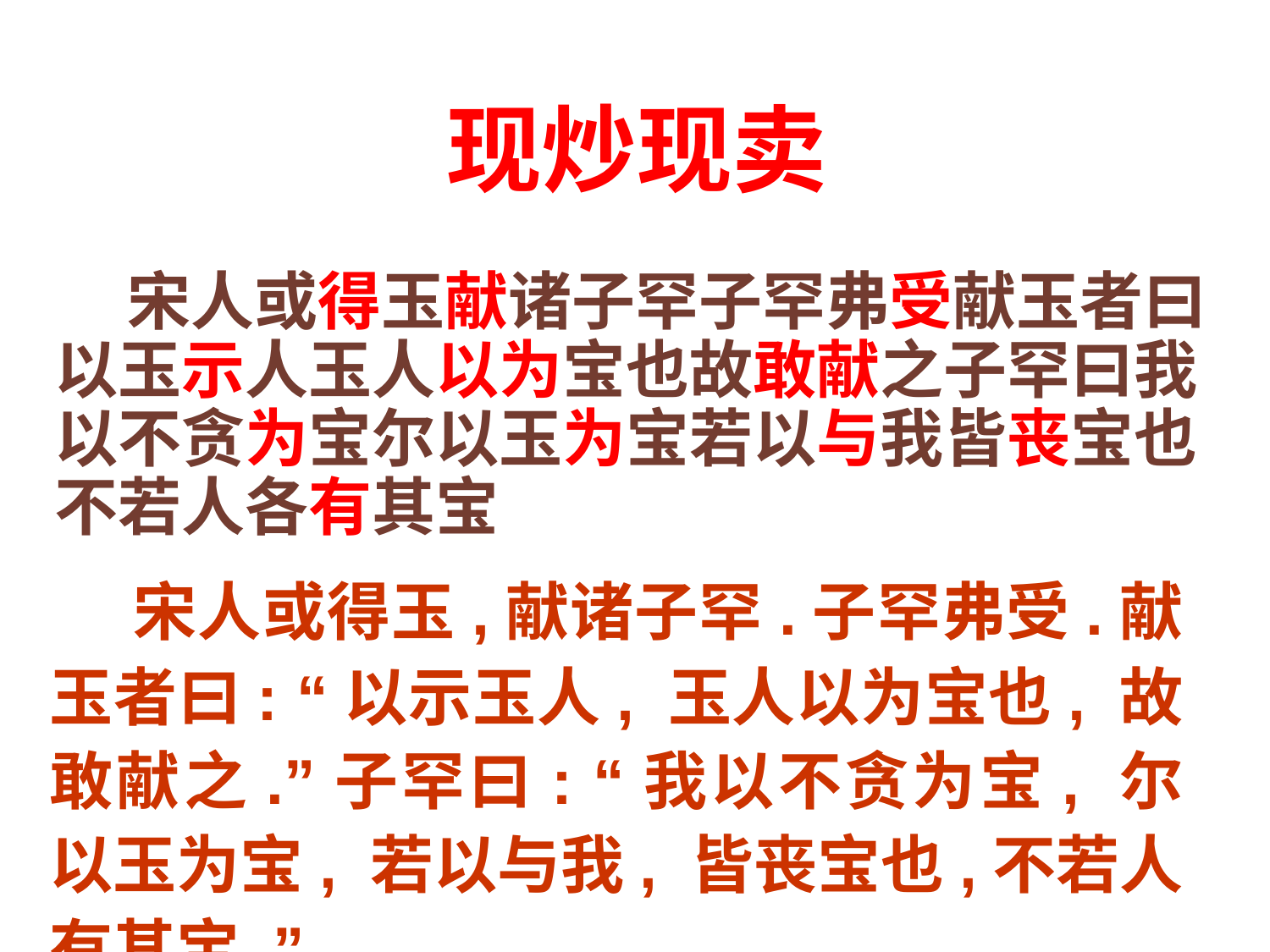

现炒现卖
# 宋人或得玉献诸子罕子罕弗受献玉者曰以玉示人玉人以为宝也故敢献之子罕曰我以不贪为宝尔以玉为宝若以与我皆丧宝也不若人各有其宝
      宋人或得玉,献诸子罕.子罕弗受.献玉者曰: “以示玉人, 玉人以为宝也, 故敢献之.”子罕曰: “我以不贪为宝, 尔以玉为宝, 若以与我, 皆丧宝也,不若人有其宝.”

